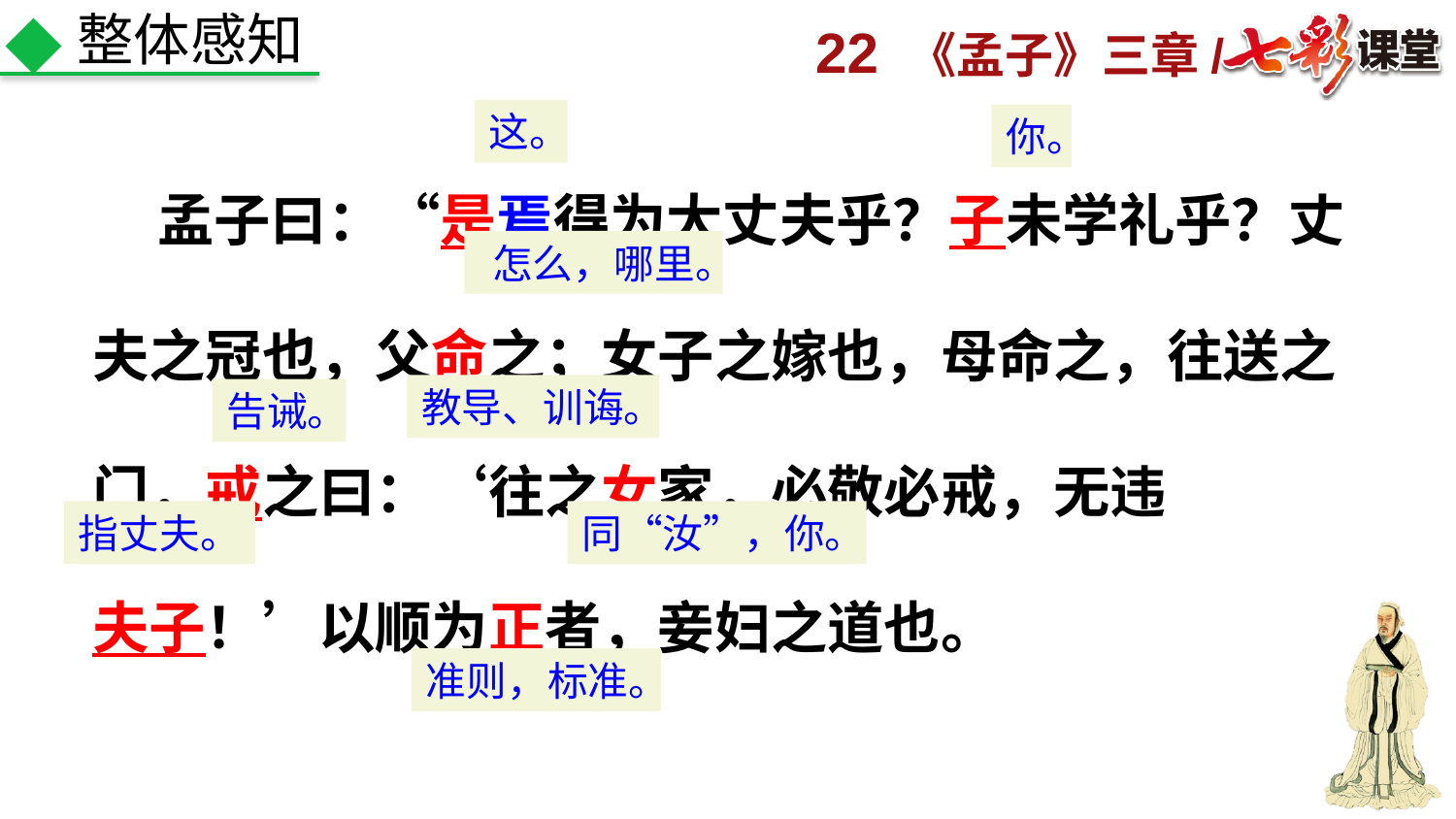

整体感知

这。
你。
    孟子曰：“是焉得为大丈夫乎？子未学礼乎？丈夫之冠也，父命之；女子之嫁也，母命之，往送之门，戒之曰：‘往之女家，必敬必戒，无违
夫子！’以顺为正者，妾妇之道也。
怎么，哪里。
教导、训诲。
告诫。
指丈夫。
同“汝”，你。
准则，标准。